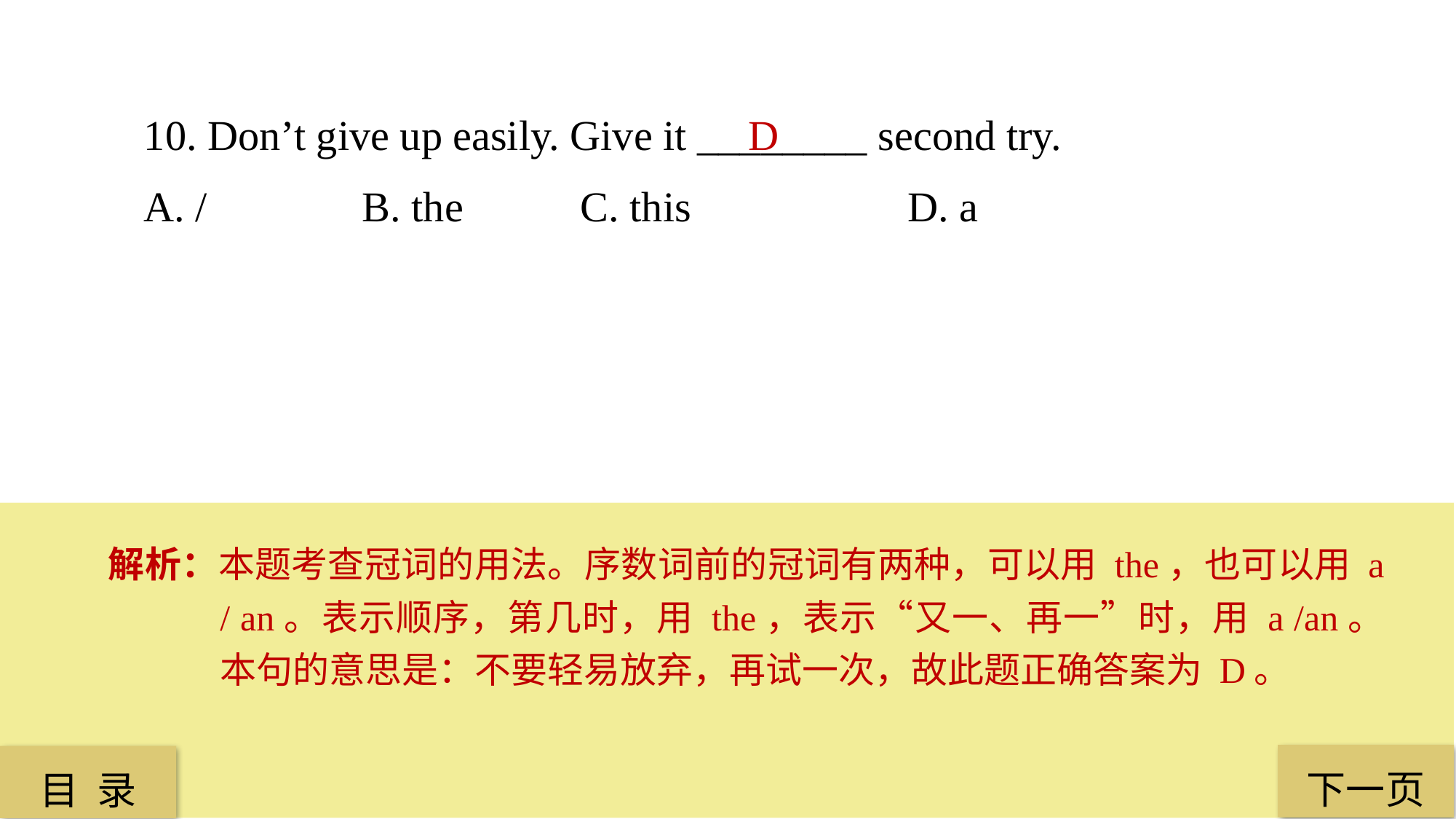

10. Don’t give up easily. Give it ________ second try.
A. / 		B. the 	C. this 		D. a
D
解析：本题考查冠词的用法。序数词前的冠词有两种，可以用 the，也可以用 a / an。表示顺序，第几时，用 the，表示“又一、再一”时，用 a /an。本句的意思是：不要轻易放弃，再试一次，故此题正确答案为 D。